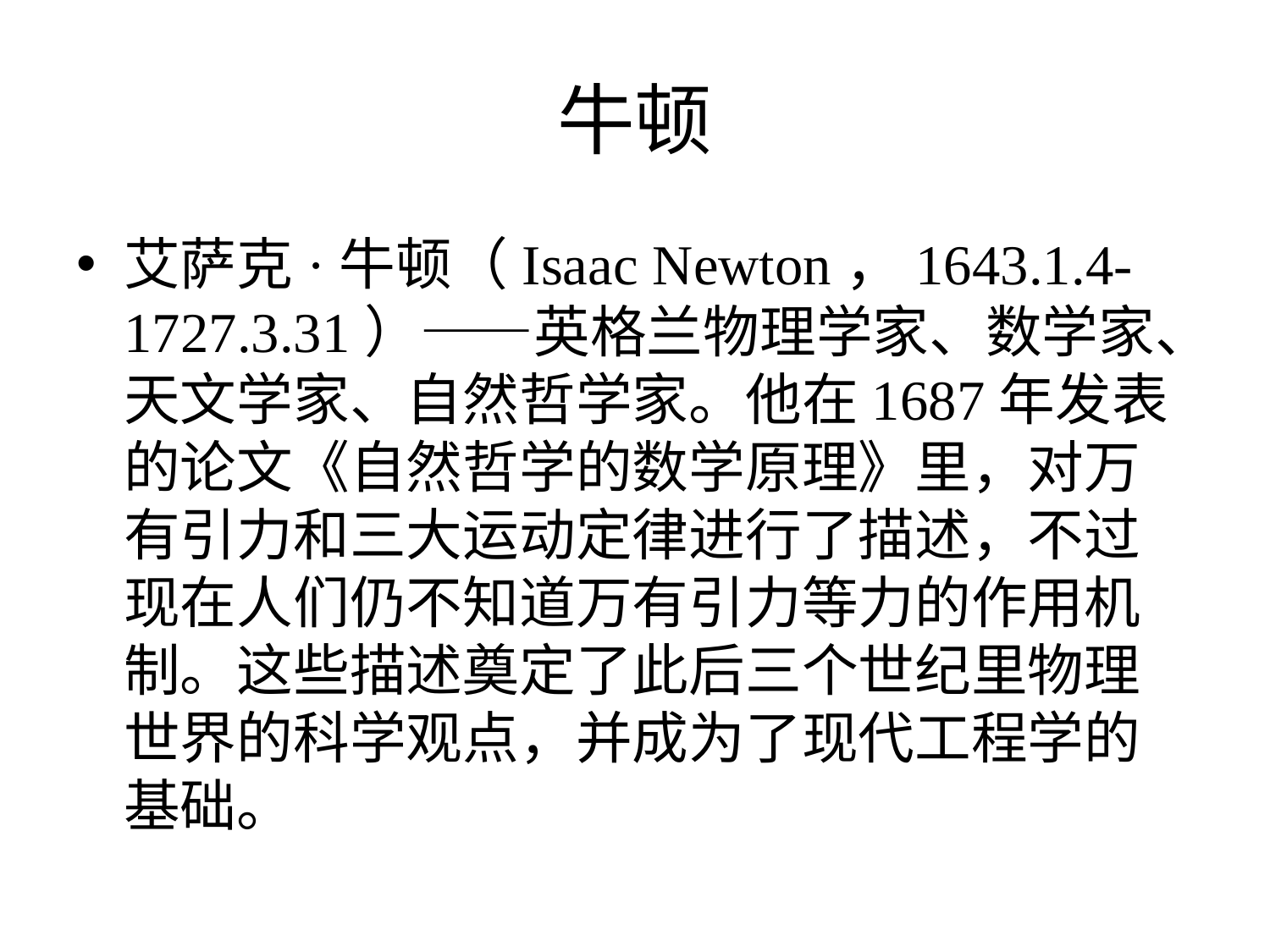

# 牛顿
艾萨克·牛顿（Isaac Newton，1643.1.4-1727.3.31）——英格兰物理学家、数学家、天文学家、自然哲学家。他在1687年发表的论文《自然哲学的数学原理》里，对万有引力和三大运动定律进行了描述，不过现在人们仍不知道万有引力等力的作用机制。这些描述奠定了此后三个世纪里物理世界的科学观点，并成为了现代工程学的基础。